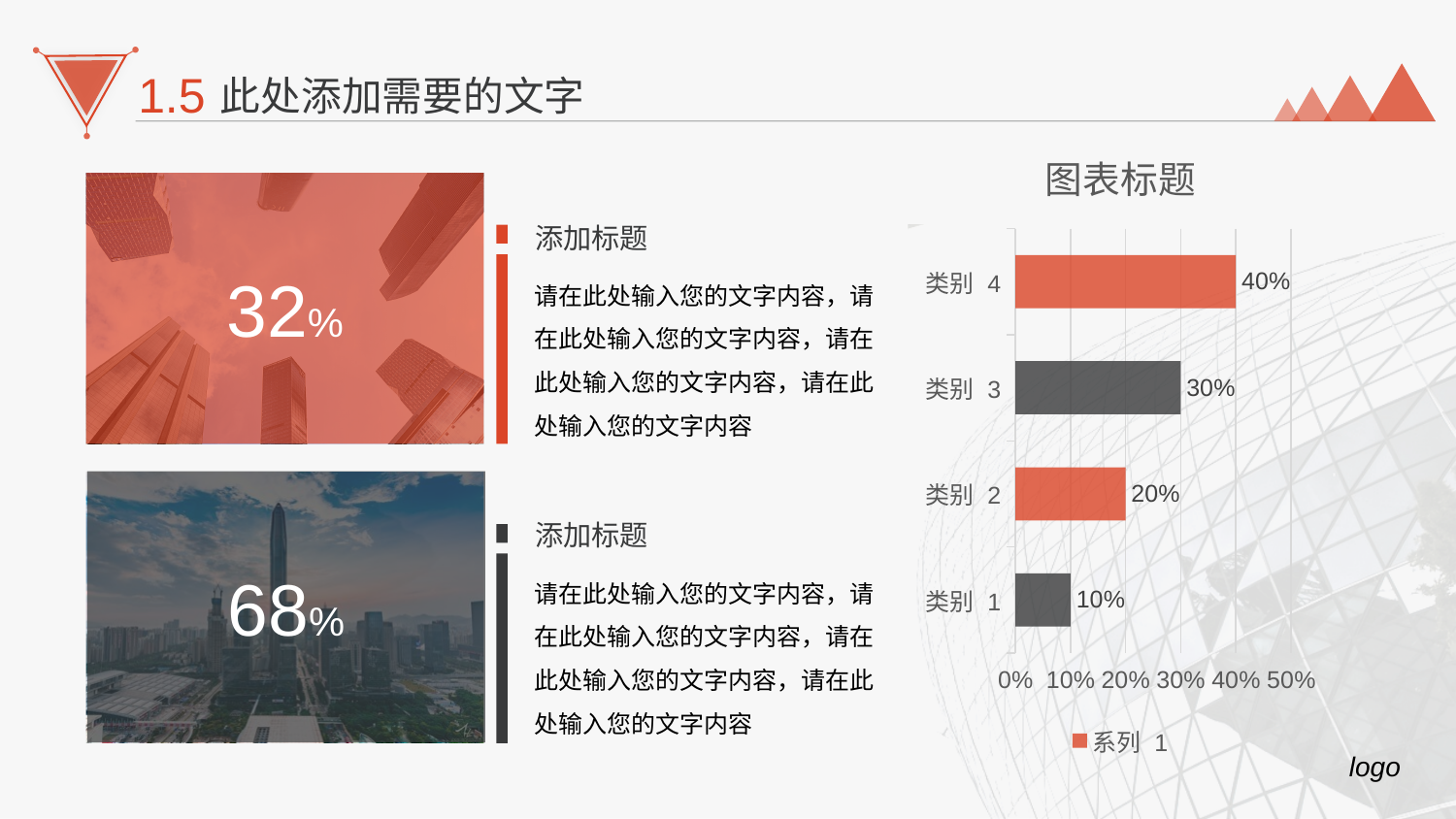

1.5
此处添加需要的文字

### Chart: 图表标题

| Category | 系列 1 |
|---|---|
| 类别 1 | 0.1 |
| 类别 2 | 0.2 |
| 类别 3 | 0.3 |
| 类别 4 | 0.4 |
32%
添加标题

请在此处输入您的文字内容，请在此处输入您的文字内容，请在此处输入您的文字内容，请在此处输入您的文字内容
68%

添加标题

请在此处输入您的文字内容，请在此处输入您的文字内容，请在此处输入您的文字内容，请在此处输入您的文字内容